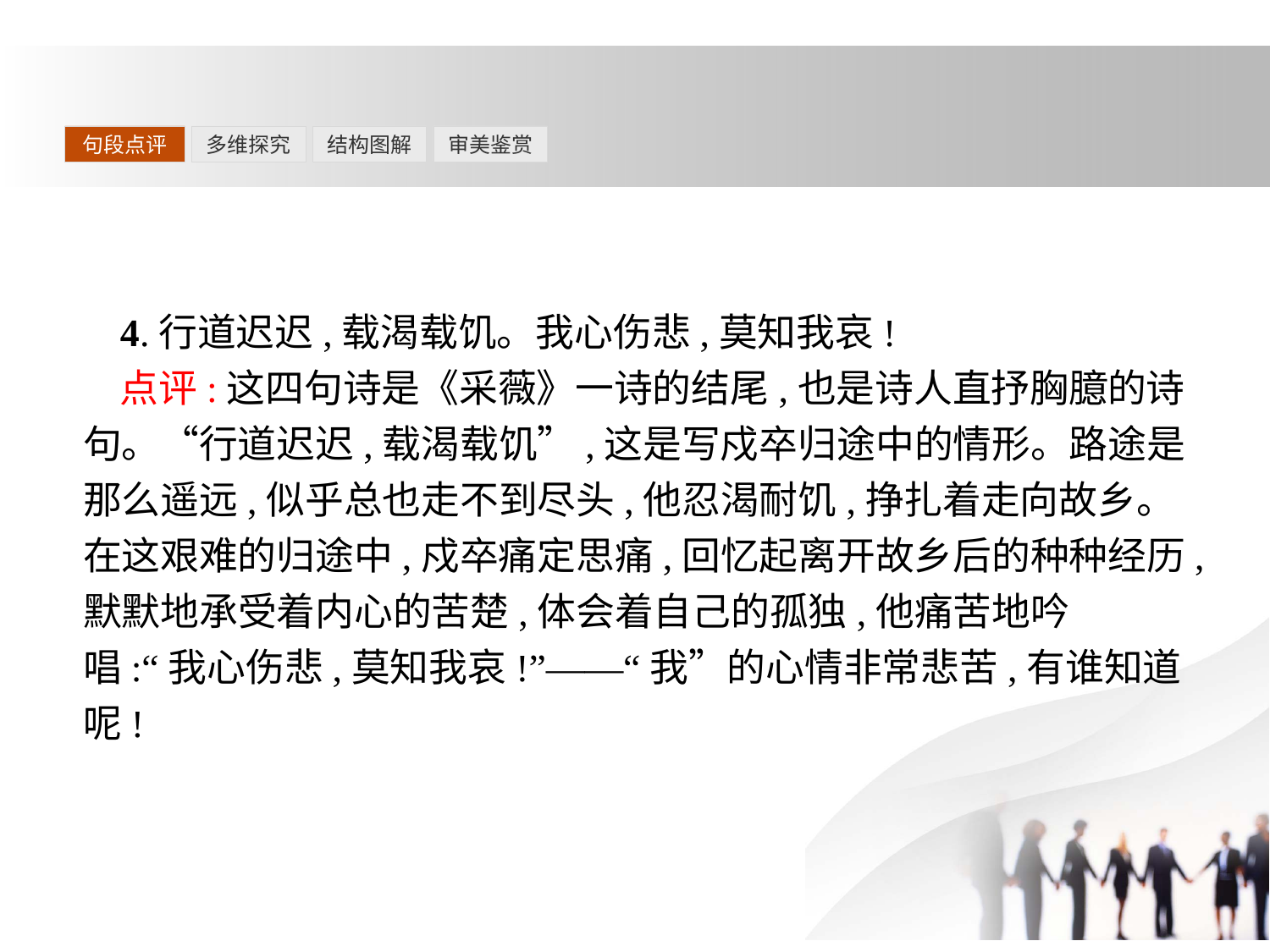

句段点评
多维探究
结构图解
审美鉴赏
4.行道迟迟,载渴载饥。我心伤悲,莫知我哀!
点评:这四句诗是《采薇》一诗的结尾,也是诗人直抒胸臆的诗句。“行道迟迟,载渴载饥”,这是写戍卒归途中的情形。路途是那么遥远,似乎总也走不到尽头,他忍渴耐饥,挣扎着走向故乡。在这艰难的归途中,戍卒痛定思痛,回忆起离开故乡后的种种经历,默默地承受着内心的苦楚,体会着自己的孤独,他痛苦地吟唱:“我心伤悲,莫知我哀!”——“我”的心情非常悲苦,有谁知道呢!